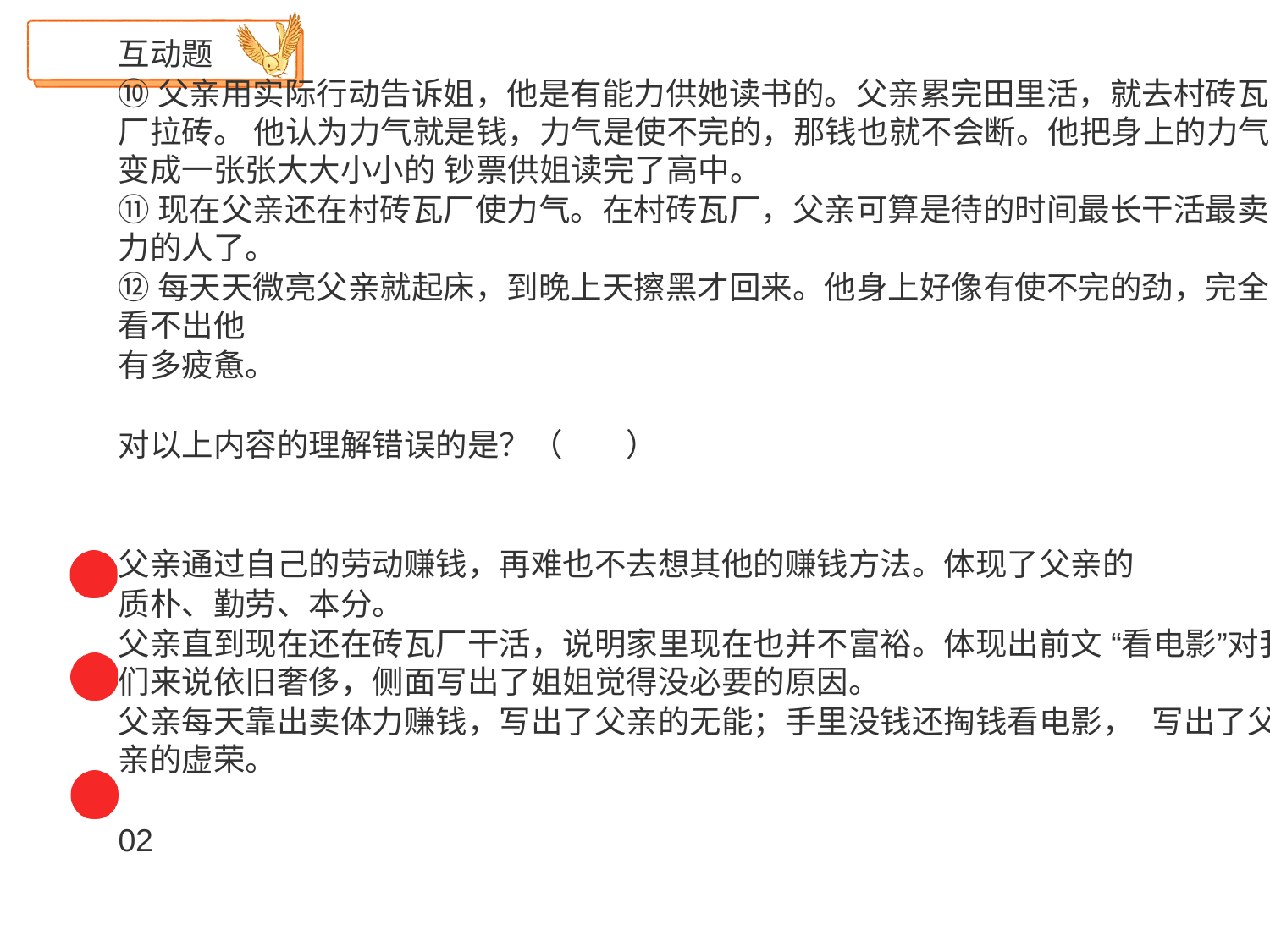

互动题
⑩父亲用实际行动告诉姐，他是有能力供她读书的。父亲累完田里活，就去村砖瓦厂拉砖。 他认为力气就是钱，力气是使不完的，那钱也就不会断。他把身上的力气变成一张张大大小小的 钞票供姐读完了高中。
⑪现在父亲还在村砖瓦厂使力气。在村砖瓦厂，父亲可算是待的时间最长干活最卖力的人了。
⑫每天天微亮父亲就起床，到晚上天擦黑才回来。他身上好像有使不完的劲，完全看不出他
有多疲惫。

对以上内容的理解错误的是？（	）

父亲通过自己的劳动赚钱，再难也不去想其他的赚钱方法。体现了父亲的
质朴、勤劳、本分。
父亲直到现在还在砖瓦厂干活，说明家里现在也并不富裕。体现出前文 “看电影”对我们来说依旧奢侈，侧面写出了姐姐觉得没必要的原因。
父亲每天靠出卖体力赚钱，写出了父亲的无能；手里没钱还掏钱看电影，  写出了父亲的虚荣。

02